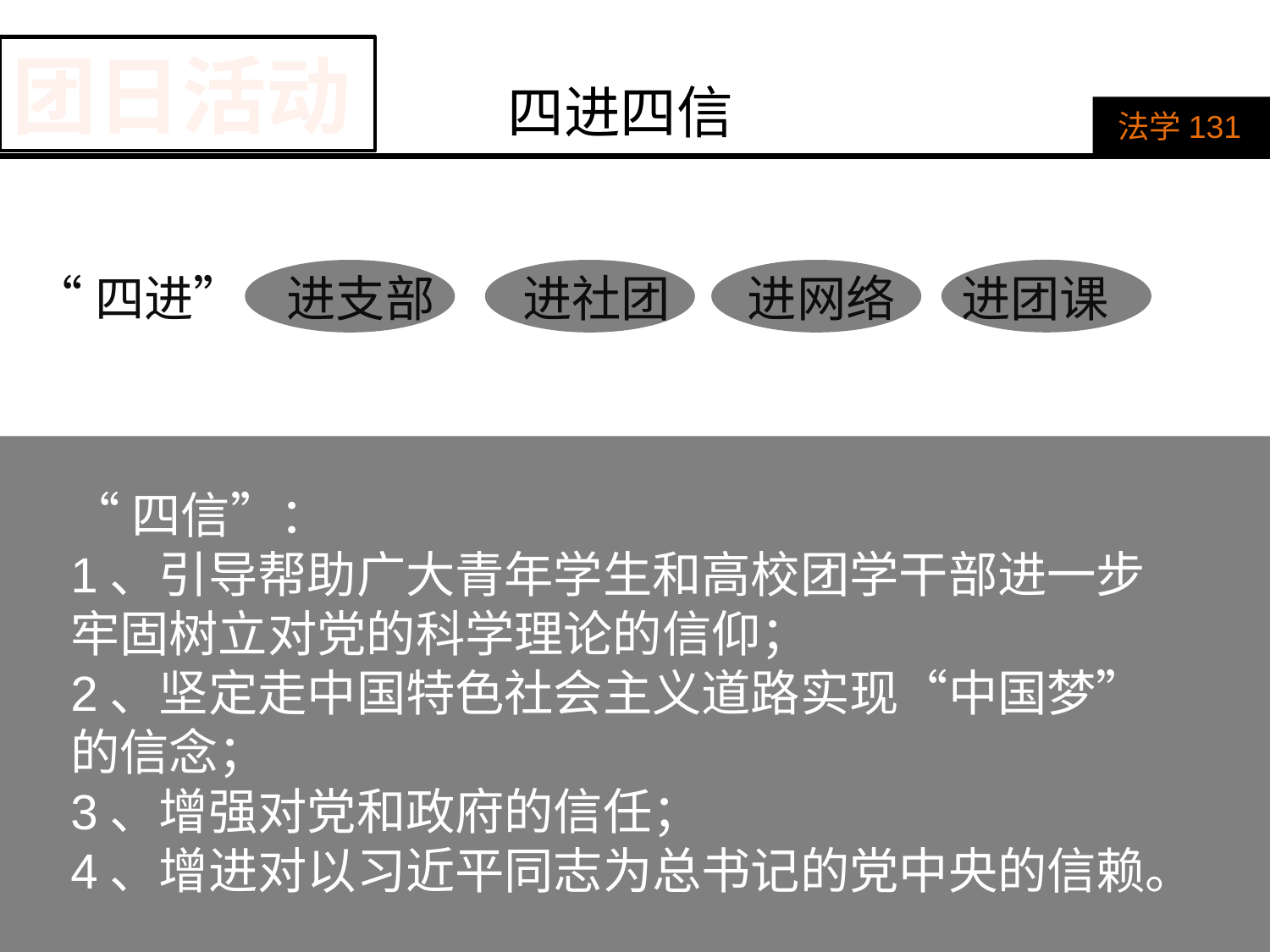

团日活动
四进四信

法学131

“四进”    进支部        进社团       进网络      进团课

“四信”：
1、引导帮助广大青年学生和高校团学干部进一步牢固树立对党的科学理论的信仰；
2、坚定走中国特色社会主义道路实现“中国梦”的信念；
3、增强对党和政府的信任；
4、增进对以习近平同志为总书记的党中央的信赖。